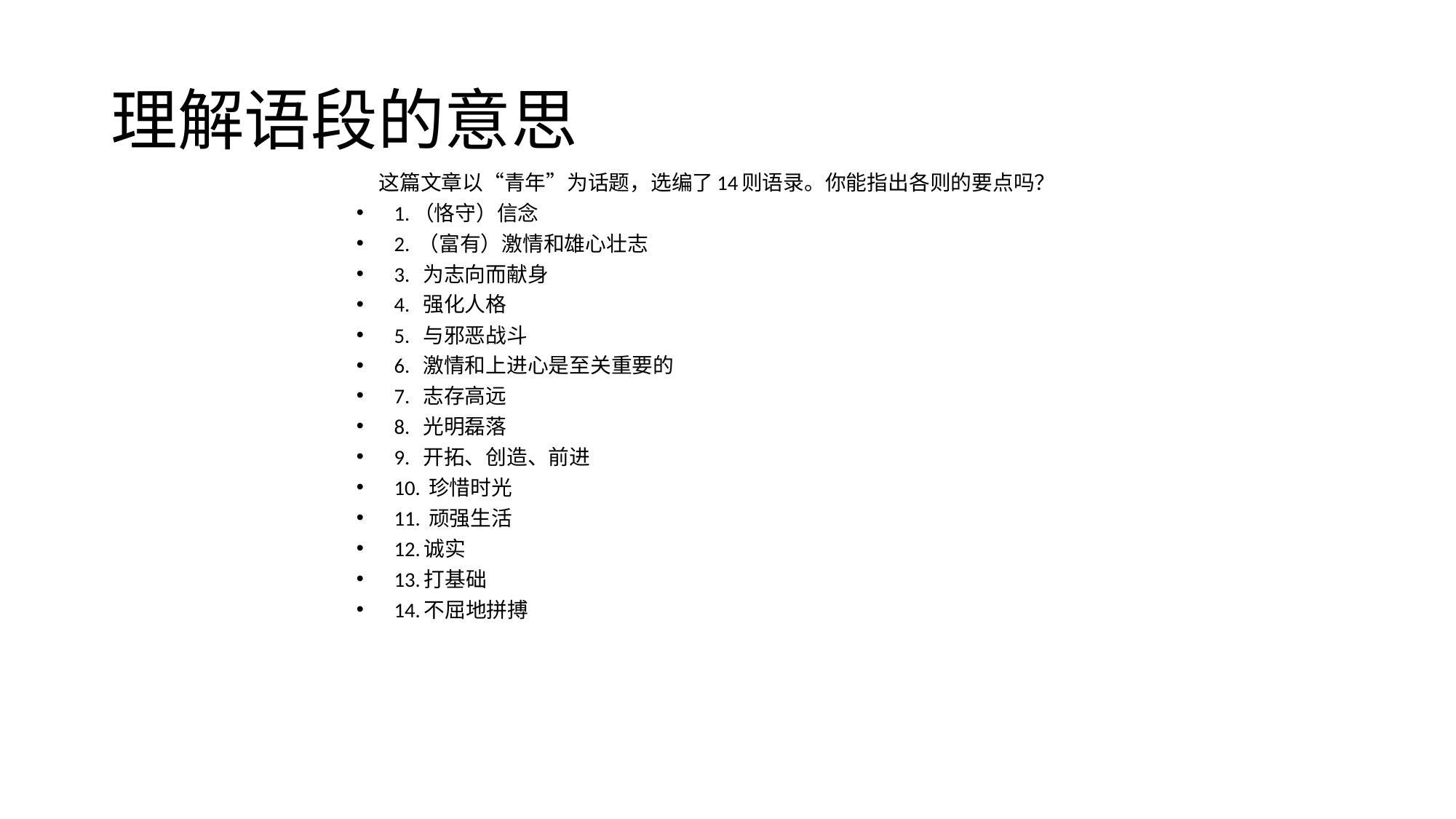

# 理解语段的意思
    这篇文章以“青年”为话题，选编了14则语录。你能指出各则的要点吗？
1.（恪守）信念
2. （富有）激情和雄心壮志
3.  为志向而献身
4.  强化人格
5.  与邪恶战斗
6.  激情和上进心是至关重要的
7.  志存高远
8.  光明磊落
9.  开拓、创造、前进
10. 珍惜时光
11. 顽强生活
12.诚实
13.打基础
14.不屈地拼搏